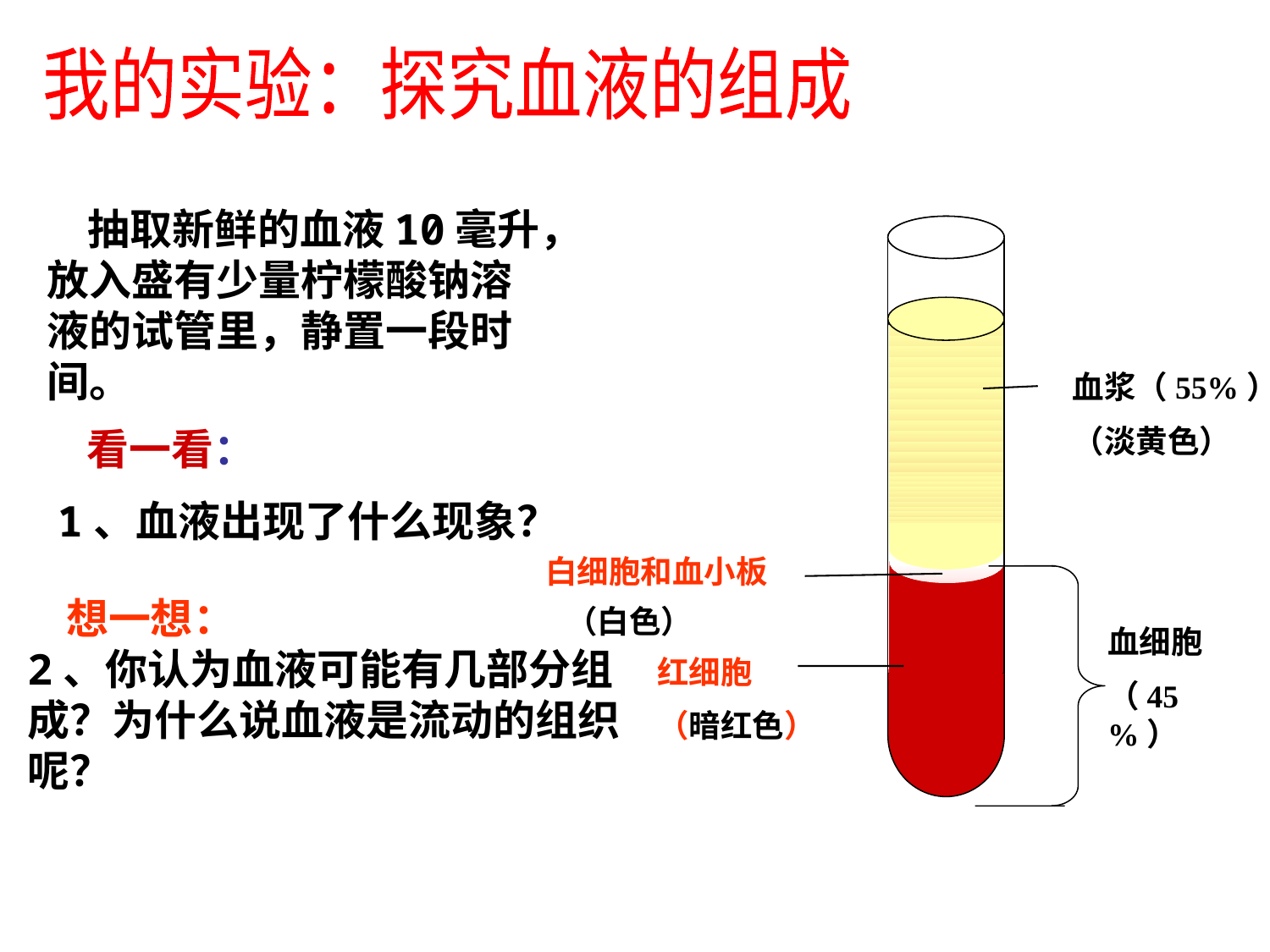

我的实验：探究血液的组成
    抽取新鲜的血液10毫升，放入盛有少量柠檬酸钠溶液的试管里，静置一段时间。

血浆（55%）
（淡黄色）

  看一看：
1、血液出现了什么现象？

白细胞和血小板

   想一想：
2、你认为血液可能有几部分组成？为什么说血液是流动的组织呢？

（白色）
血细胞
（45%）
红细胞
（暗红色）